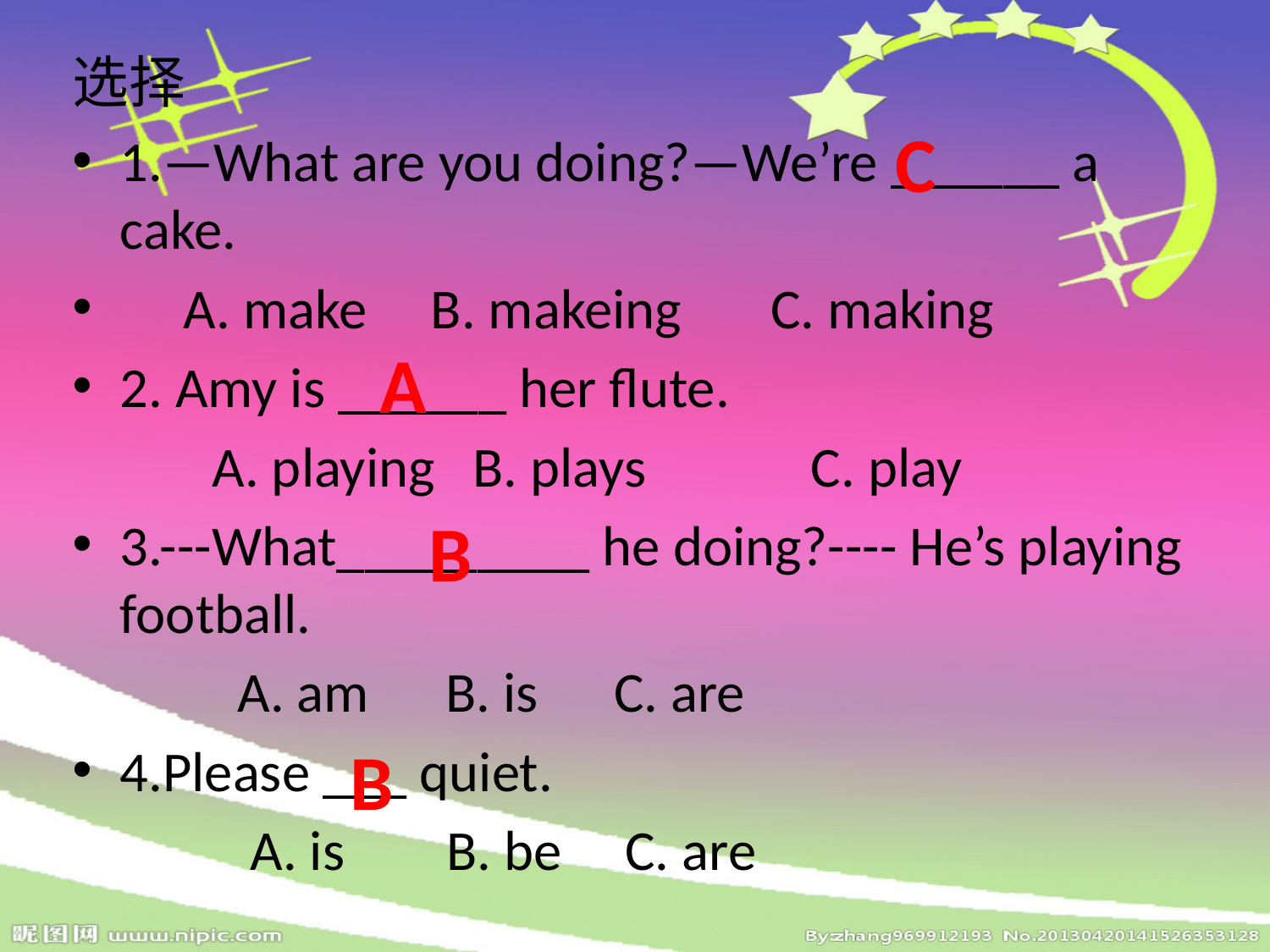

选择
1.—What are you doing?—We’re ______ a cake.
     A. make     B. makeing       C. making
2. Amy is ______ her flute.
           A. playing   B. plays             C. play
3.---What_________ he doing?---- He’s playing football.
             A. am      B. is      C. are
4.Please ___ quiet.
              A. is        B. be     C. are

C
A
B
B